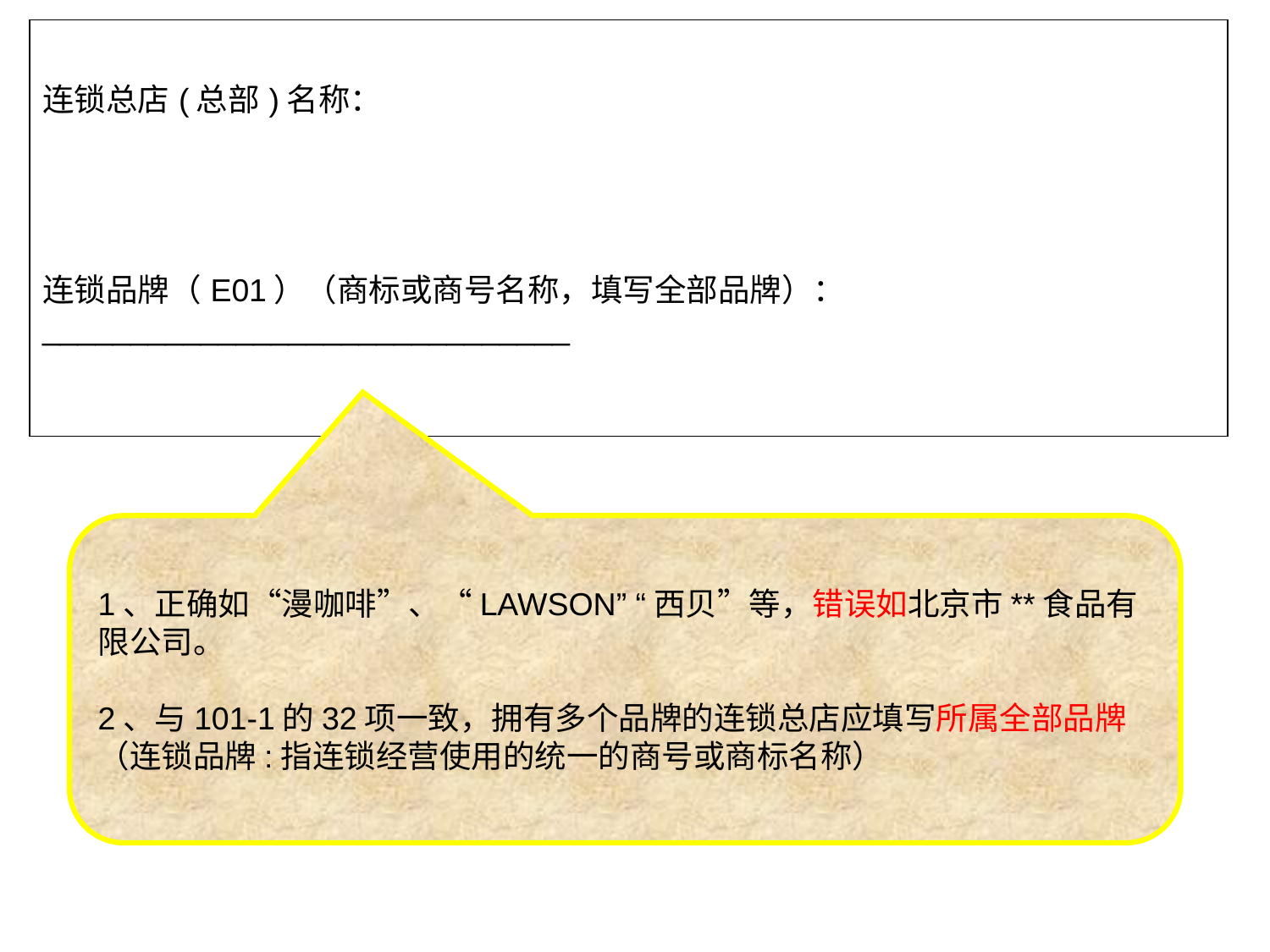

| 连锁总店(总部)名称： |
| --- |
| 连锁品牌（E01）（商标或商号名称，填写全部品牌）：\_\_\_\_\_\_\_\_\_\_\_\_\_\_\_\_\_\_\_\_\_\_\_\_\_\_\_\_\_\_ |
1、正确如“漫咖啡”、“LAWSON” “西贝”等，错误如北京市**食品有限公司。

2、与101-1的32项一致，拥有多个品牌的连锁总店应填写所属全部品牌（连锁品牌:指连锁经营使用的统一的商号或商标名称）